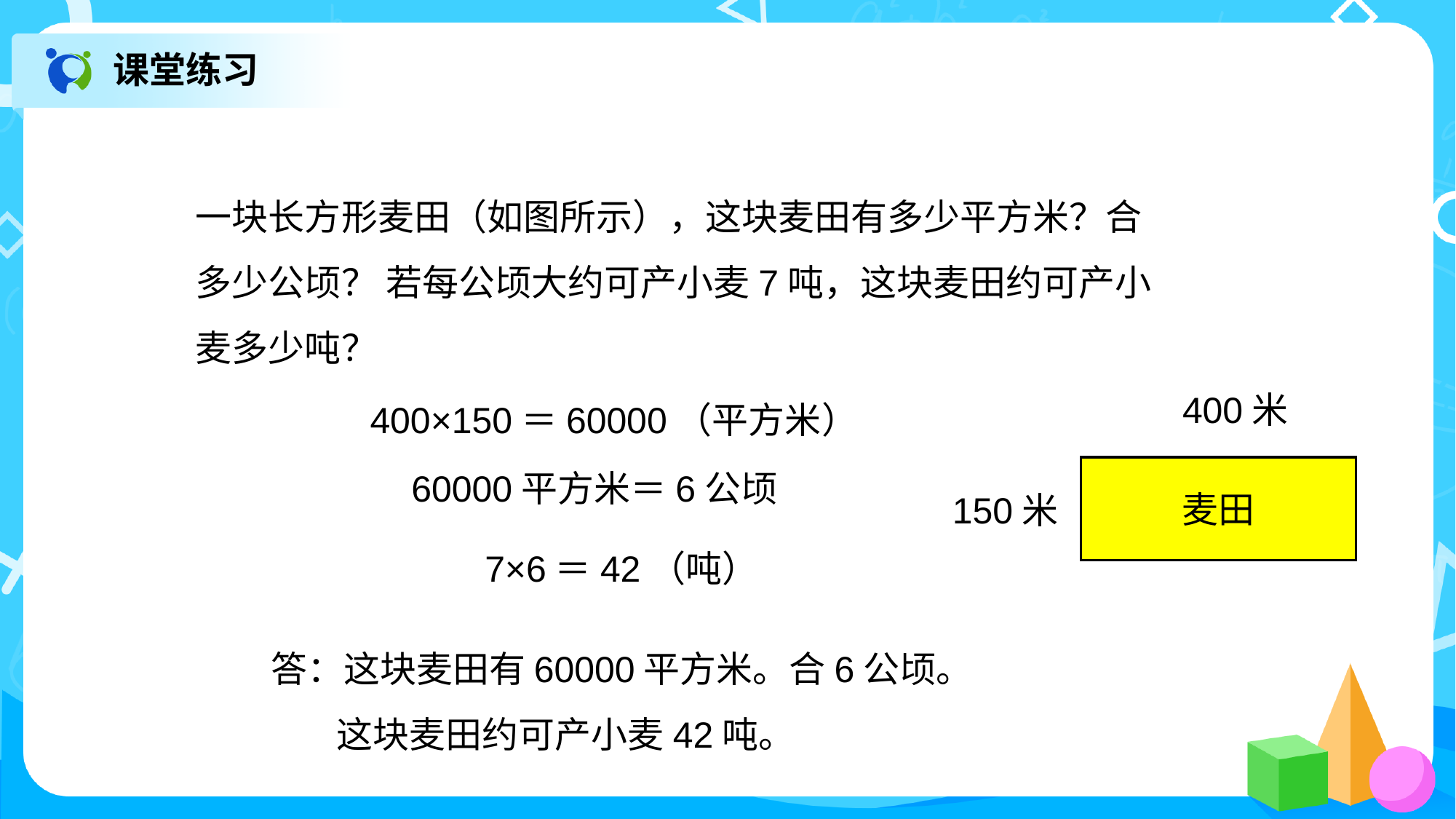

课堂练习
一块长方形麦田（如图所示），这块麦田有多少平方米？合多少公顷？ 若每公顷大约可产小麦7吨，这块麦田约可产小麦多少吨？
 400×150＝60000（平方米）
400米
麦田
150米
    60000平方米＝6公顷
      7×6＝42（吨）
答：这块麦田有60000平方米。合6公顷。
       这块麦田约可产小麦42吨。